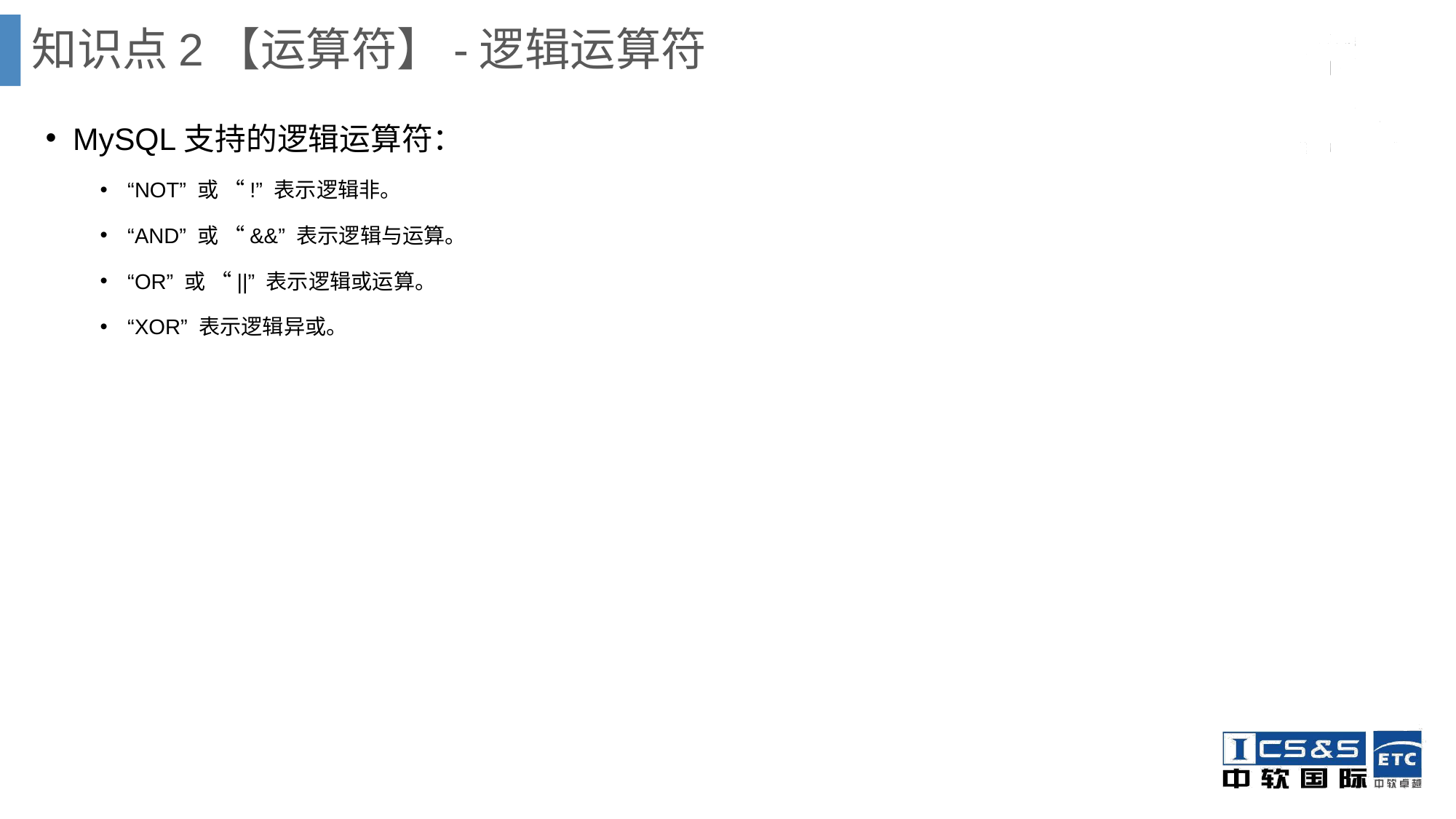

知识点2【运算符】-逻辑运算符
MySQL支持的逻辑运算符：
“NOT” 或 “!” 表示逻辑非。
“AND” 或 “&&” 表示逻辑与运算。
“OR” 或 “||” 表示逻辑或运算。
“XOR” 表示逻辑异或。